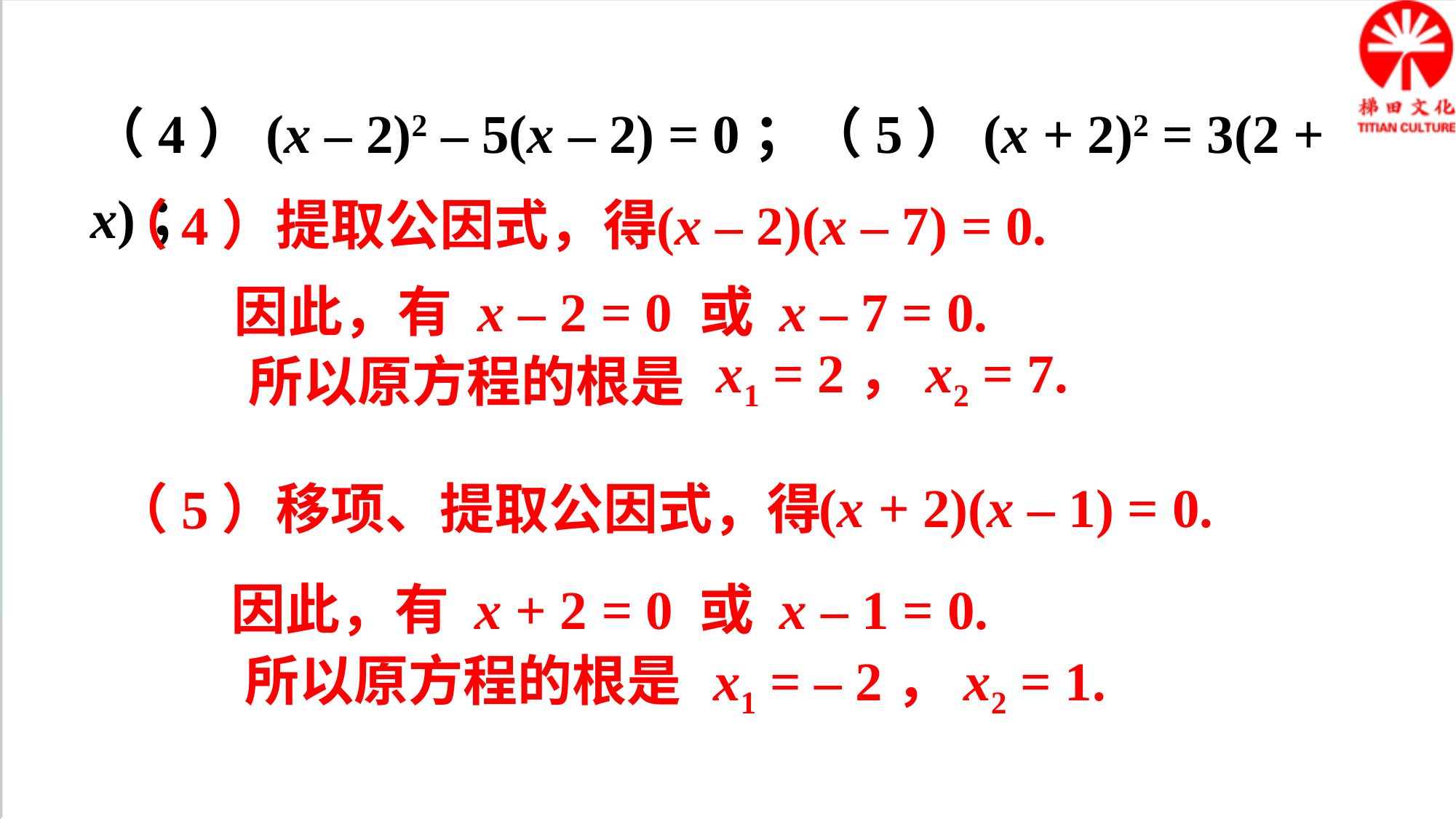

（4）(x – 2)2 – 5(x – 2) = 0；（5）(x + 2)2 = 3(2 + x)；
（4）提取公因式，得
(x – 2)(x – 7) = 0.
因此，有 x – 2 = 0 或 x – 7 = 0.
x1 = 2，x2 = 7.
所以原方程的根是
(x + 2)(x – 1) = 0.
（5）移项、提取公因式，得
因此，有 x + 2 = 0 或 x – 1 = 0.
所以原方程的根是
x1 = – 2，x2 = 1.